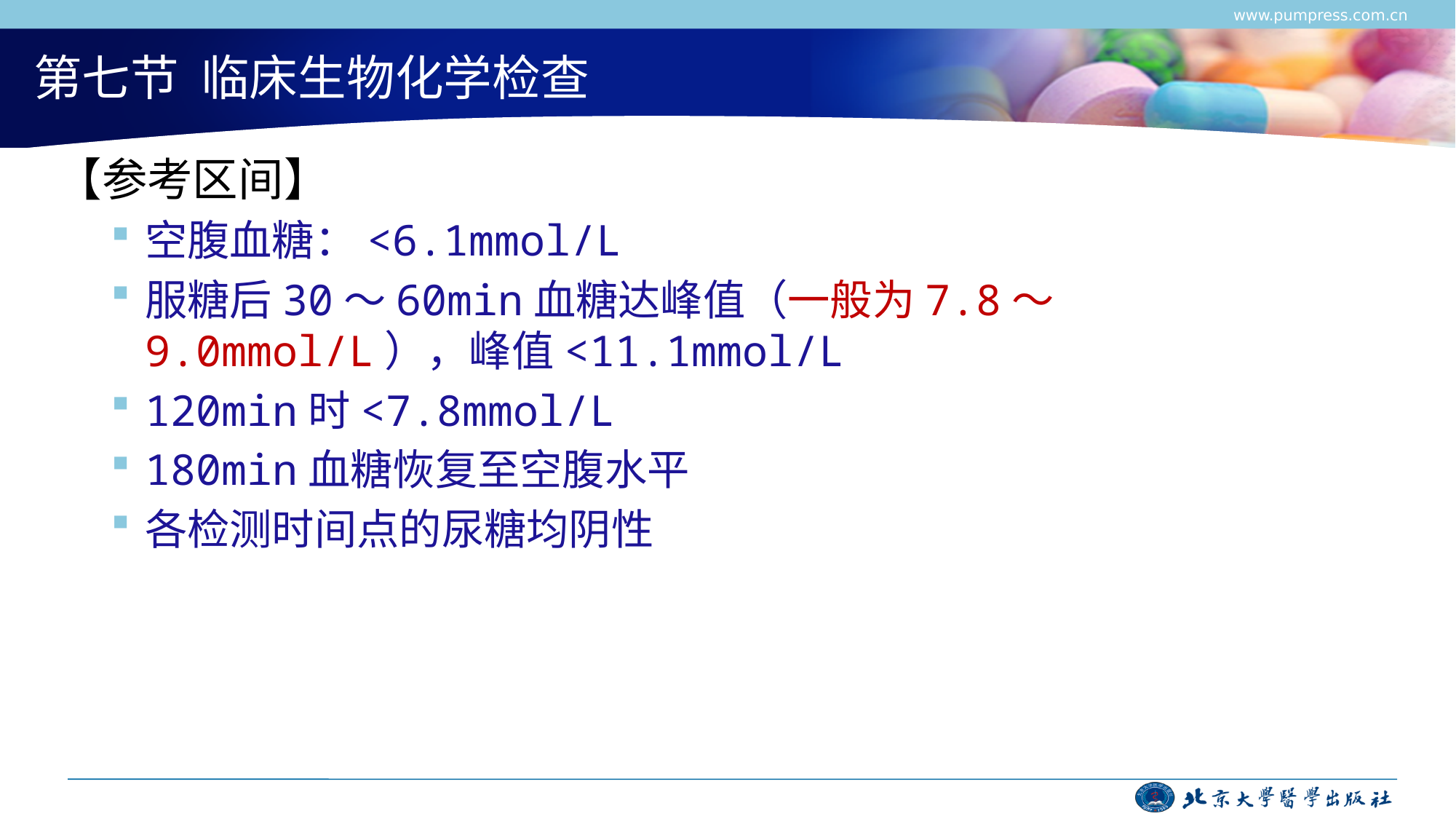

www.pumpress.com.cn
# 第七节  临床生物化学检查
【参考区间】
空腹血糖：<6.1mmol/L
服糖后30～60min血糖达峰值（一般为7.8～9.0mmol/L），峰值<11.1mmol/L
120min时<7.8mmol/L
180min血糖恢复至空腹水平
各检测时间点的尿糖均阴性